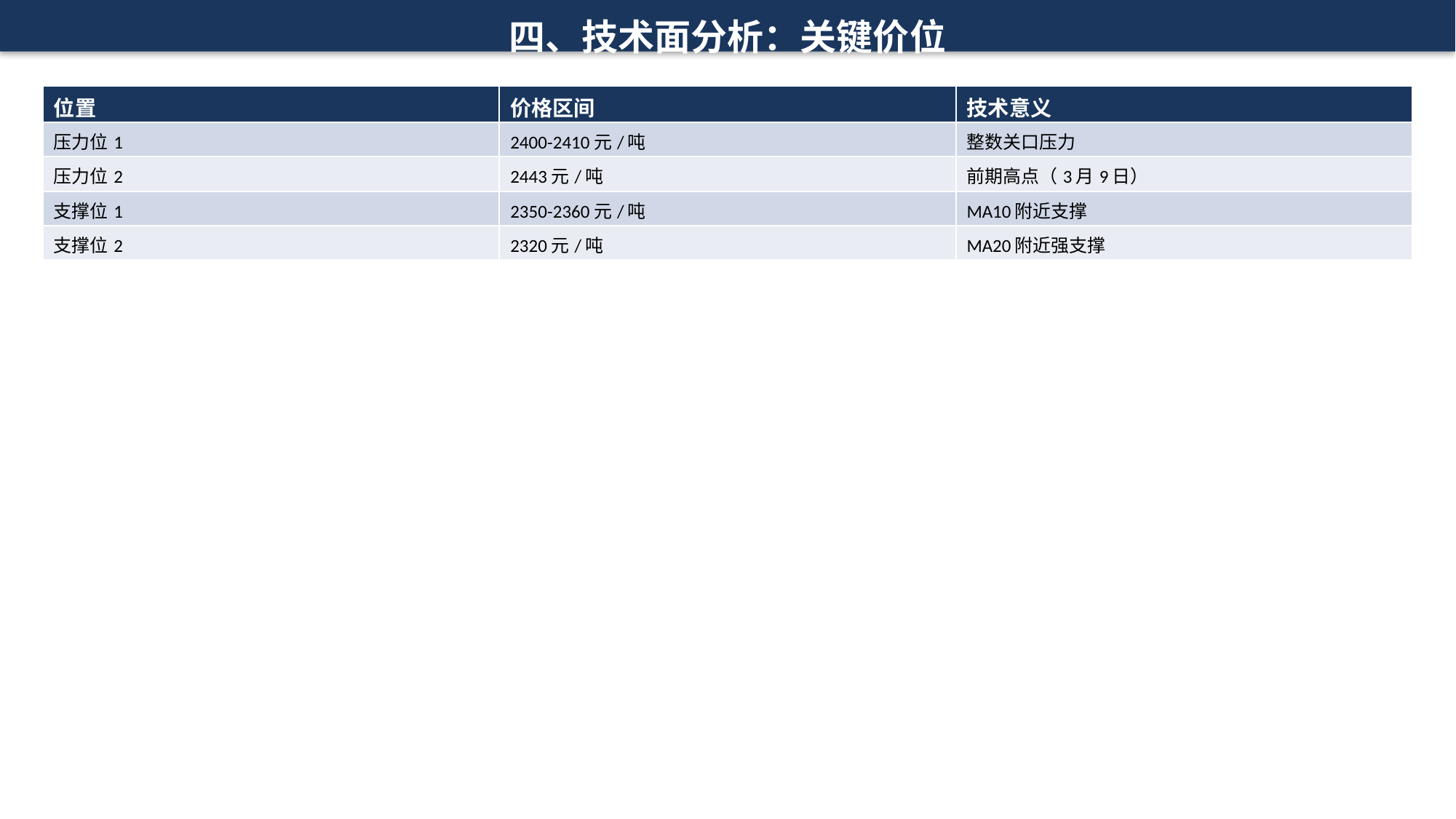

四、技术面分析：关键价位
| 位置 | 价格区间 | 技术意义 |
| --- | --- | --- |
| 压力位1 | 2400-2410元/吨 | 整数关口压力 |
| 压力位2 | 2443元/吨 | 前期高点（3月9日） |
| 支撑位1 | 2350-2360元/吨 | MA10附近支撑 |
| 支撑位2 | 2320元/吨 | MA20附近强支撑 |